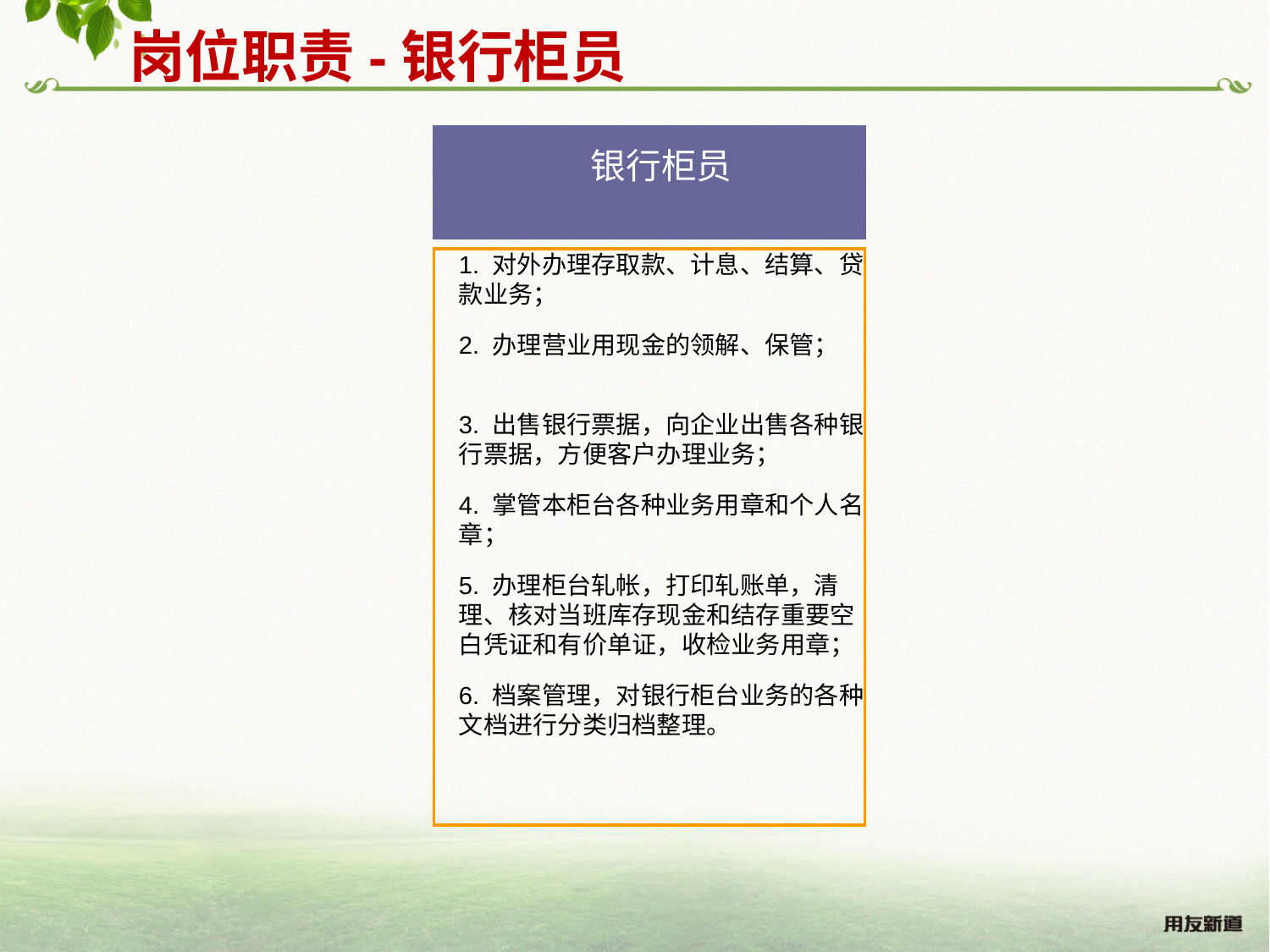

岗位职责-银行柜员
  银行柜员
1. 对外办理存取款、计息、结算、贷款业务；
2. 办理营业用现金的领解、保管；
3. 出售银行票据，向企业出售各种银行票据，方便客户办理业务；
4. 掌管本柜台各种业务用章和个人名章；
5. 办理柜台轧帐，打印轧账单，清理、核对当班库存现金和结存重要空白凭证和有价单证，收检业务用章；
6. 档案管理，对银行柜台业务的各种文档进行分类归档整理。